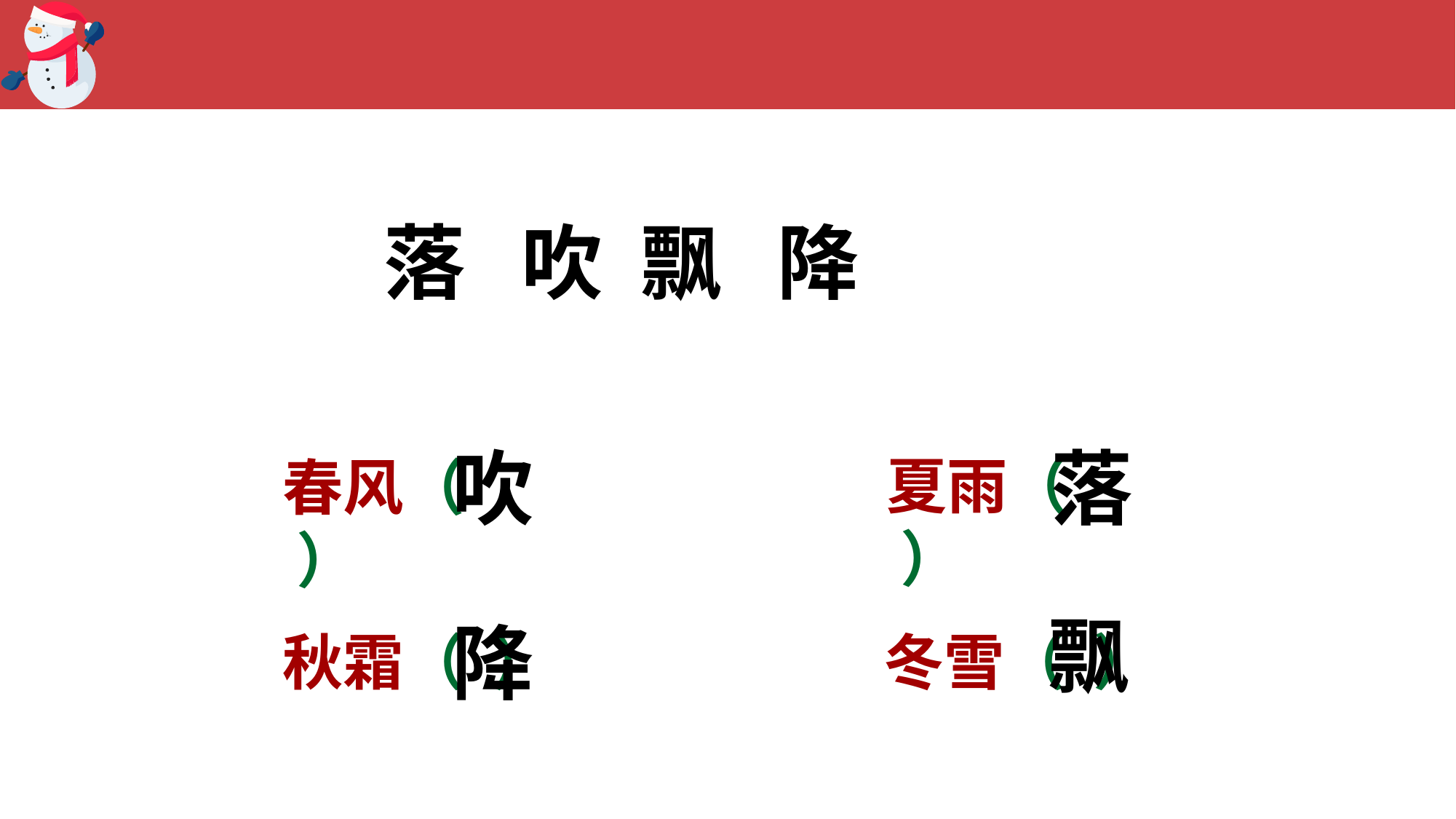

落   吹  飘   降
吹
落
夏雨（  ）
春风（  ）
飘
降
秋霜（  ）
冬雪（  ）